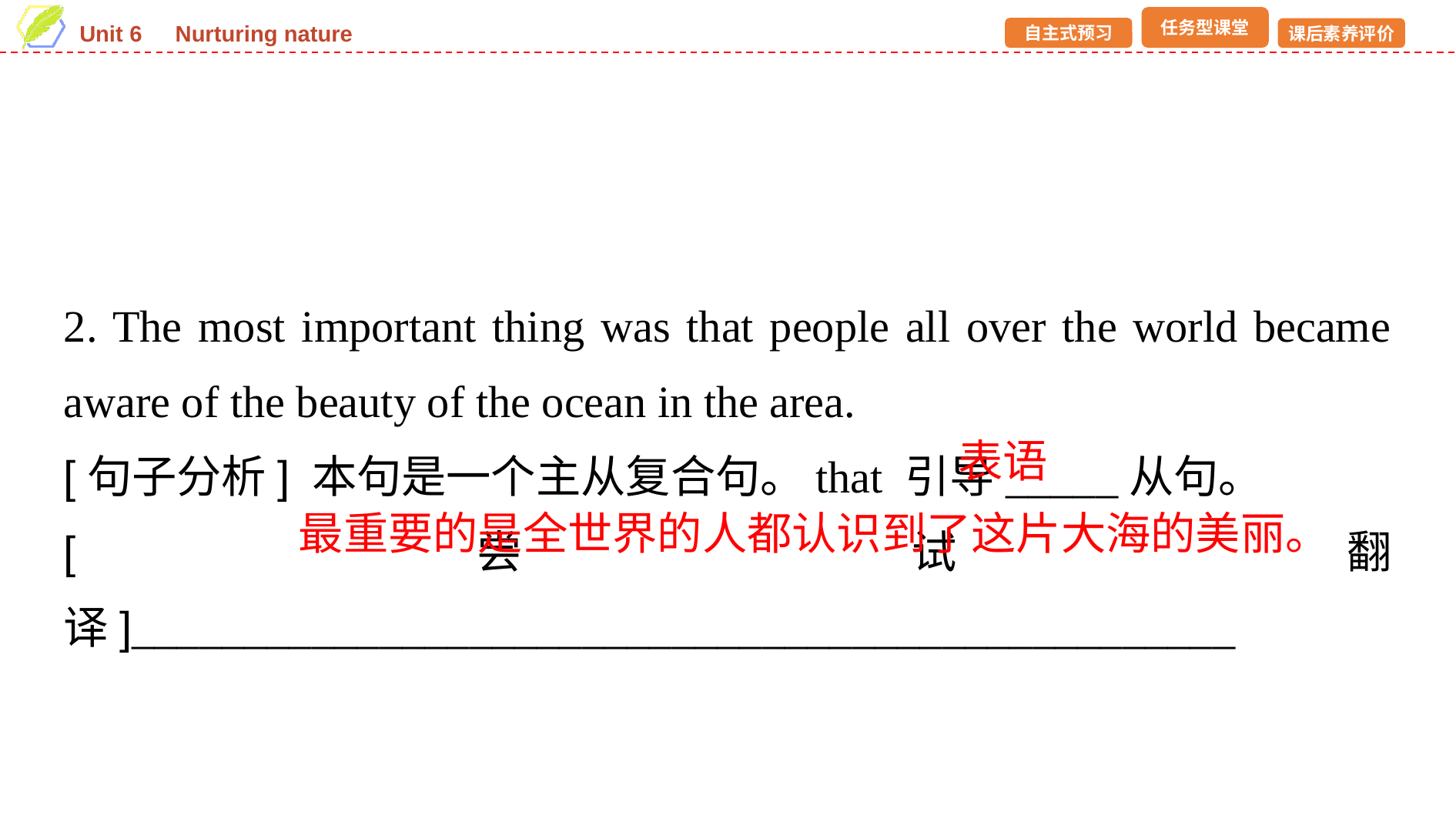

2. The most important thing was that people all over the world became aware of the beauty of the ocean in the area.
[句子分析] 本句是一个主从复合句。that 引导_____从句。
[尝试翻译]_________________________________________________
表语
最重要的是全世界的人都认识到了这片大海的美丽。